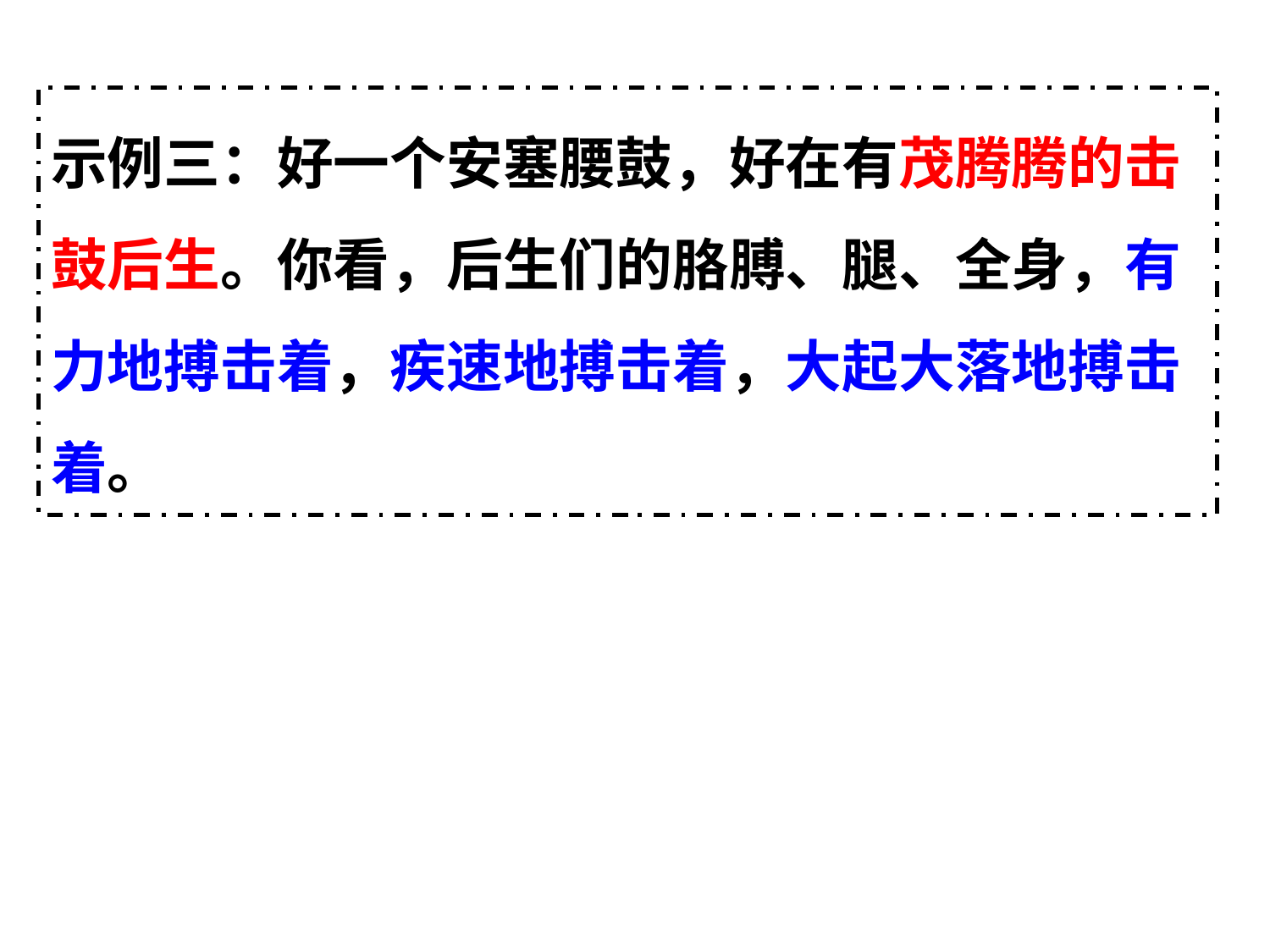

示例三：好一个安塞腰鼓，好在有茂腾腾的击鼓后生。你看，后生们的胳膊、腿、全身，有力地搏击着，疾速地搏击着，大起大落地搏击着。